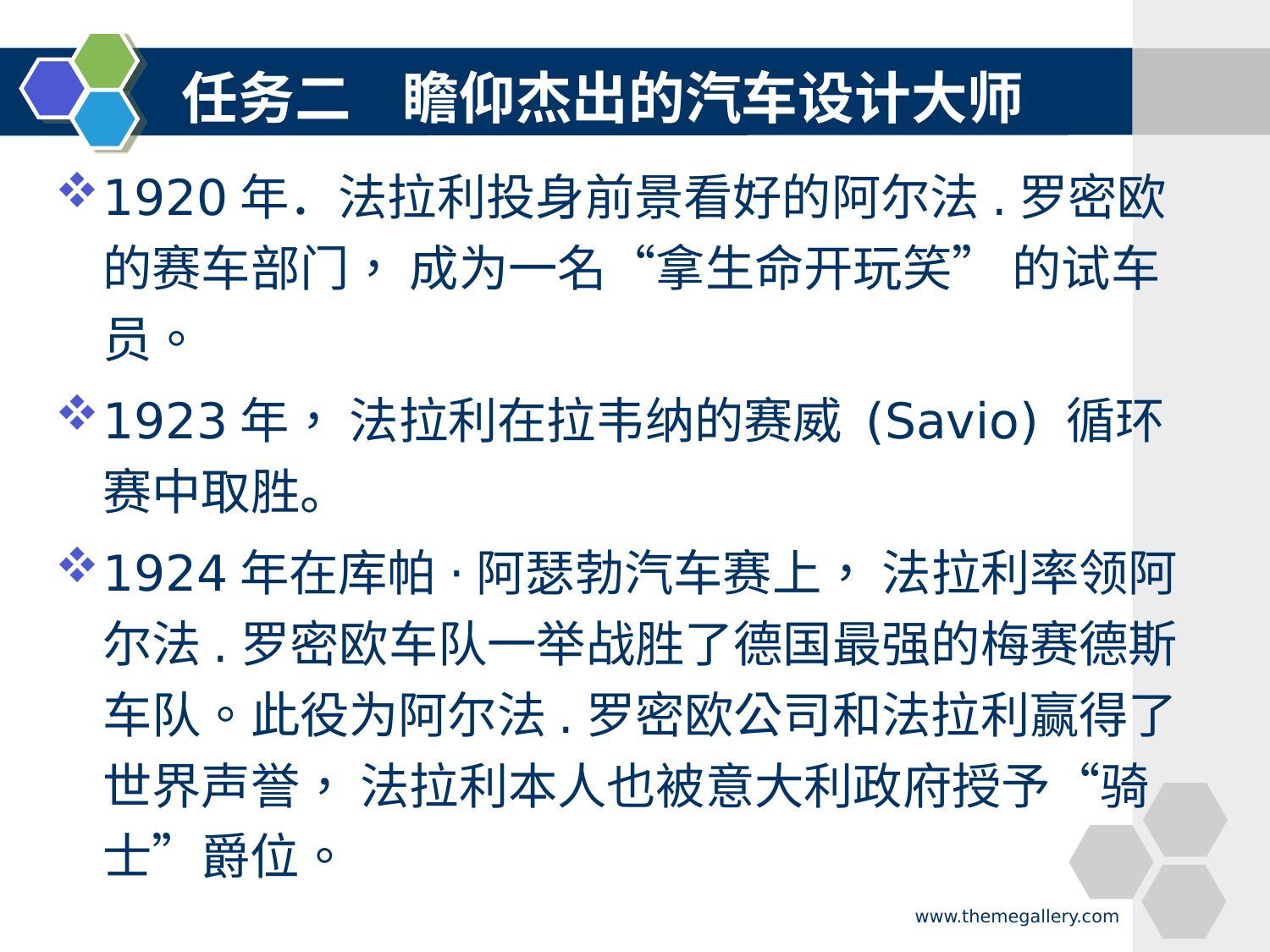

#
任务二    瞻仰杰出的汽车设计大师
1920年．法拉利投身前景看好的阿尔法.罗密欧的赛车部门， 成为一名“拿生命开玩笑” 的试车员。
1923年， 法拉利在拉韦纳的赛威 (Savio) 循环赛中取胜。
1924年在库帕·阿瑟勃汽车赛上， 法拉利率领阿尔法.罗密欧车队一举战胜了德国最强的梅赛德斯车队。此役为阿尔法.罗密欧公司和法拉利赢得了世界声誉， 法拉利本人也被意大利政府授予“骑士”爵位。
www.themegallery.com